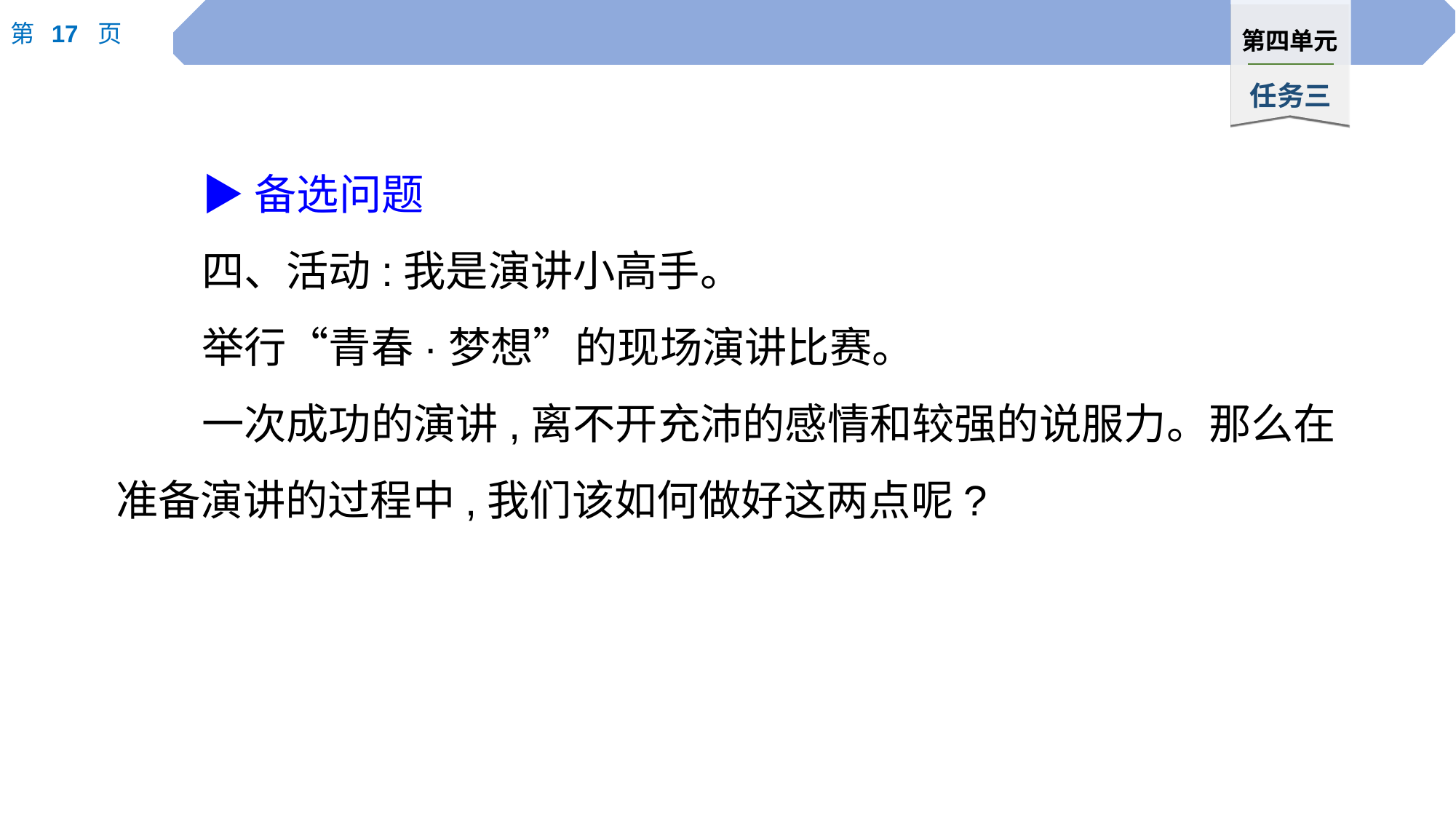

▶备选问题
四、活动:我是演讲小高手。
举行“青春·梦想”的现场演讲比赛。
一次成功的演讲,离不开充沛的感情和较强的说服力。那么在准备演讲的过程中,我们该如何做好这两点呢?